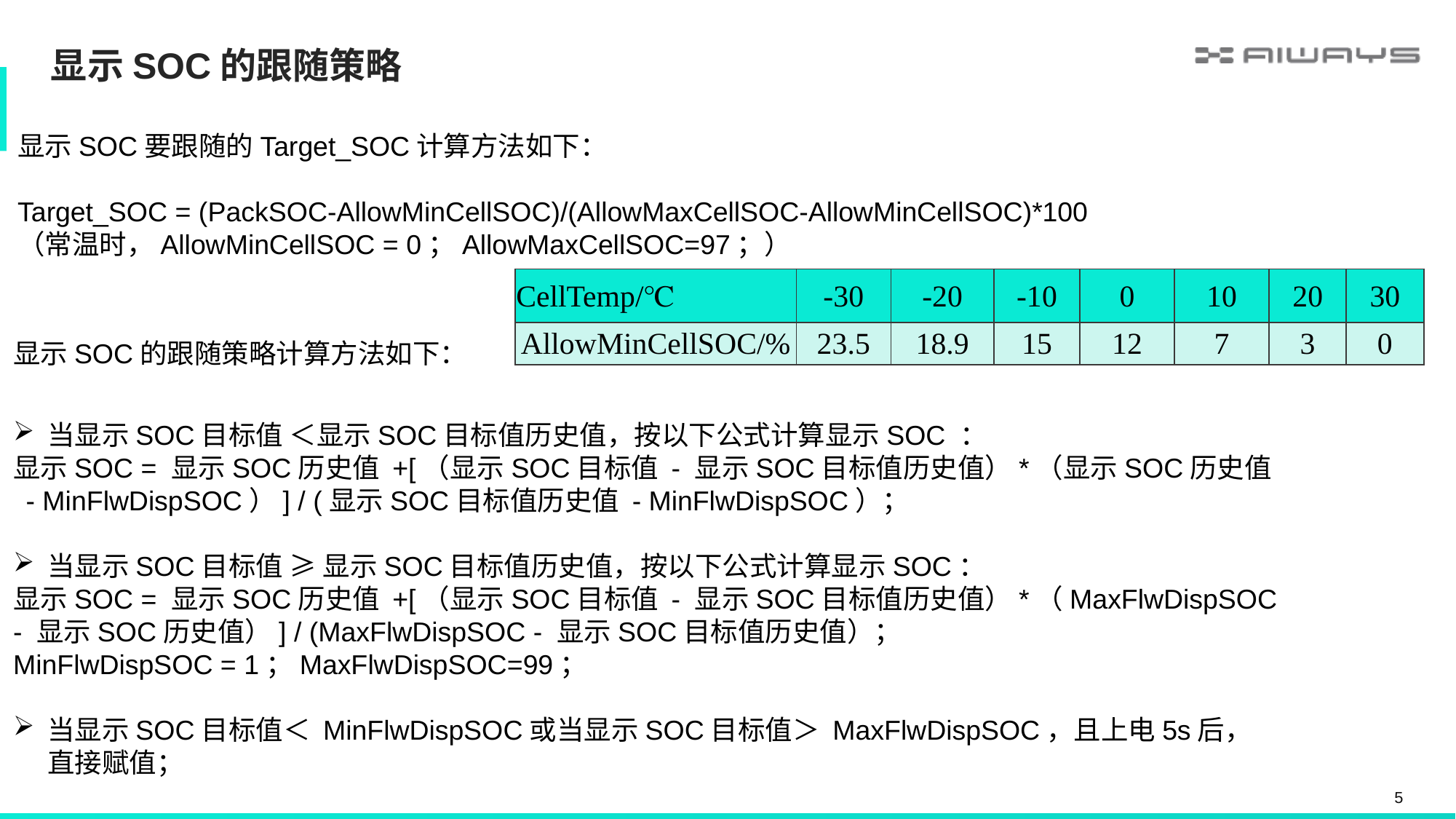

显示SOC的跟随策略
显示SOC要跟随的Target_SOC计算方法如下：

Target_SOC = (PackSOC-AllowMinCellSOC)/(AllowMaxCellSOC-AllowMinCellSOC)*100
（常温时，AllowMinCellSOC = 0；AllowMaxCellSOC=97；）
| CellTemp/℃ | -30 | -20 | -10 | 0 | 10 | 20 | 30 |
| --- | --- | --- | --- | --- | --- | --- | --- |
| AllowMinCellSOC/% | 23.5 | 18.9 | 15 | 12 | 7 | 3 | 0 |
显示SOC的跟随策略计算方法如下：

当显示SOC目标值 ＜显示SOC目标值历史值，按以下公式计算显示SOC ：
显示SOC = 显示SOC历史值 +[（显示SOC目标值 - 显示SOC目标值历史值）*（显示SOC历史值 - MinFlwDispSOC）] / (显示SOC目标值历史值 - MinFlwDispSOC）；

当显示SOC目标值 ≥ 显示SOC目标值历史值，按以下公式计算显示SOC：
显示SOC = 显示SOC历史值 +[（显示SOC目标值 - 显示SOC目标值历史值）*（MaxFlwDispSOC - 显示SOC历史值）] / (MaxFlwDispSOC - 显示SOC目标值历史值）；
MinFlwDispSOC = 1；MaxFlwDispSOC=99；

当显示SOC目标值＜ MinFlwDispSOC或当显示SOC目标值＞ MaxFlwDispSOC，且上电5s后，直接赋值；